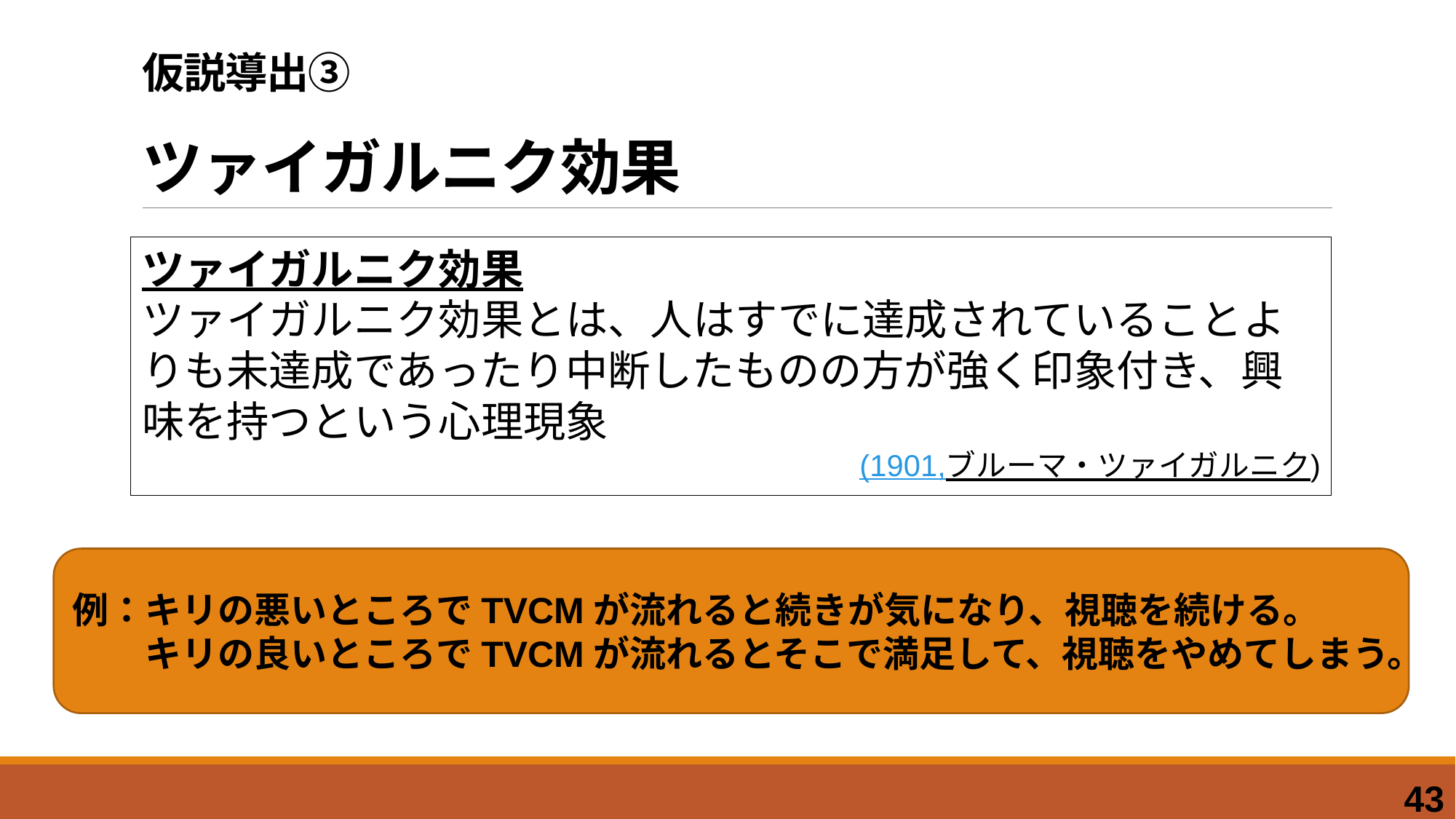

# 仮説導出③ ツァイガルニク効果
ツァイガルニク効果
ツァイガルニク効果とは、人はすでに達成されていることよりも未達成であったり中断したものの方が強く印象付き、興味を持つという心理現象
(1901,ブルーマ・ツァイガルニク)
例：キリの悪いところでTVCMが流れると続きが気になり、視聴を続ける。
　　キリの良いところでTVCMが流れるとそこで満足して、視聴をやめてしまう。
43